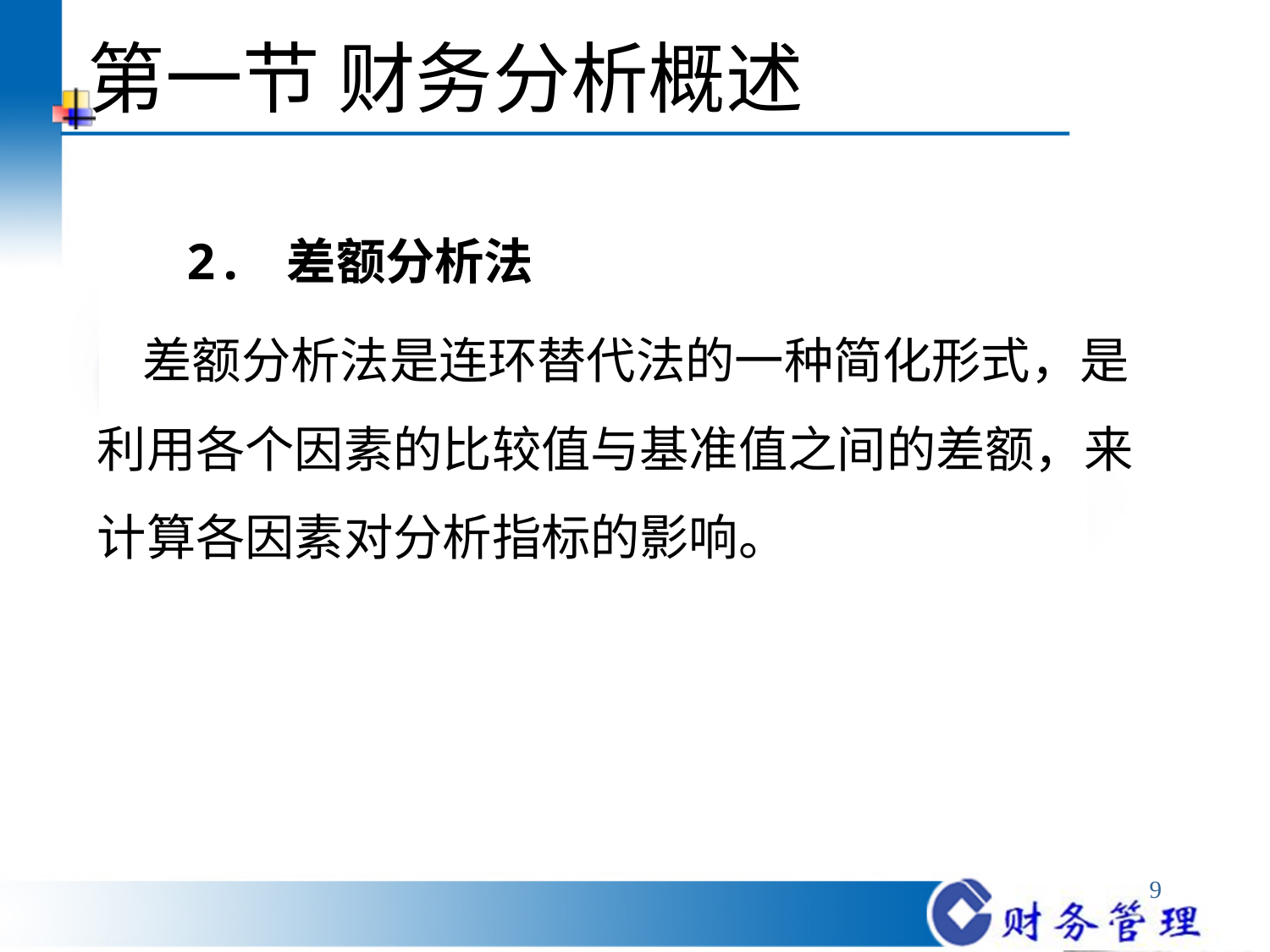

# 第一节 财务分析概述
   2. 差额分析法
   差额分析法是连环替代法的一种简化形式，是利用各个因素的比较值与基准值之间的差额，来计算各因素对分析指标的影响。
9